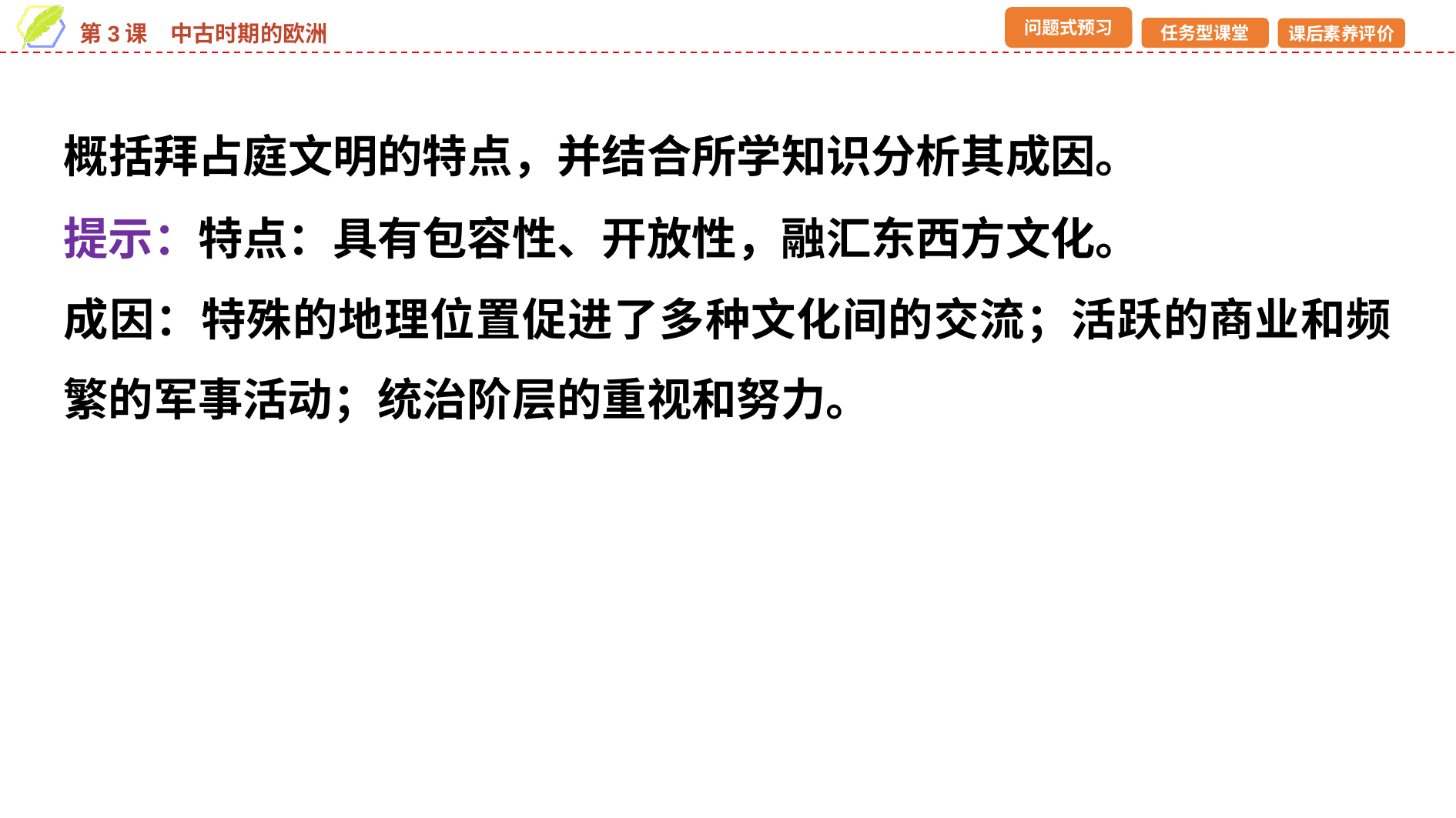

概括拜占庭文明的特点，并结合所学知识分析其成因。
提示：特点：具有包容性、开放性，融汇东西方文化。
成因：特殊的地理位置促进了多种文化间的交流；活跃的商业和频繁的军事活动；统治阶层的重视和努力。